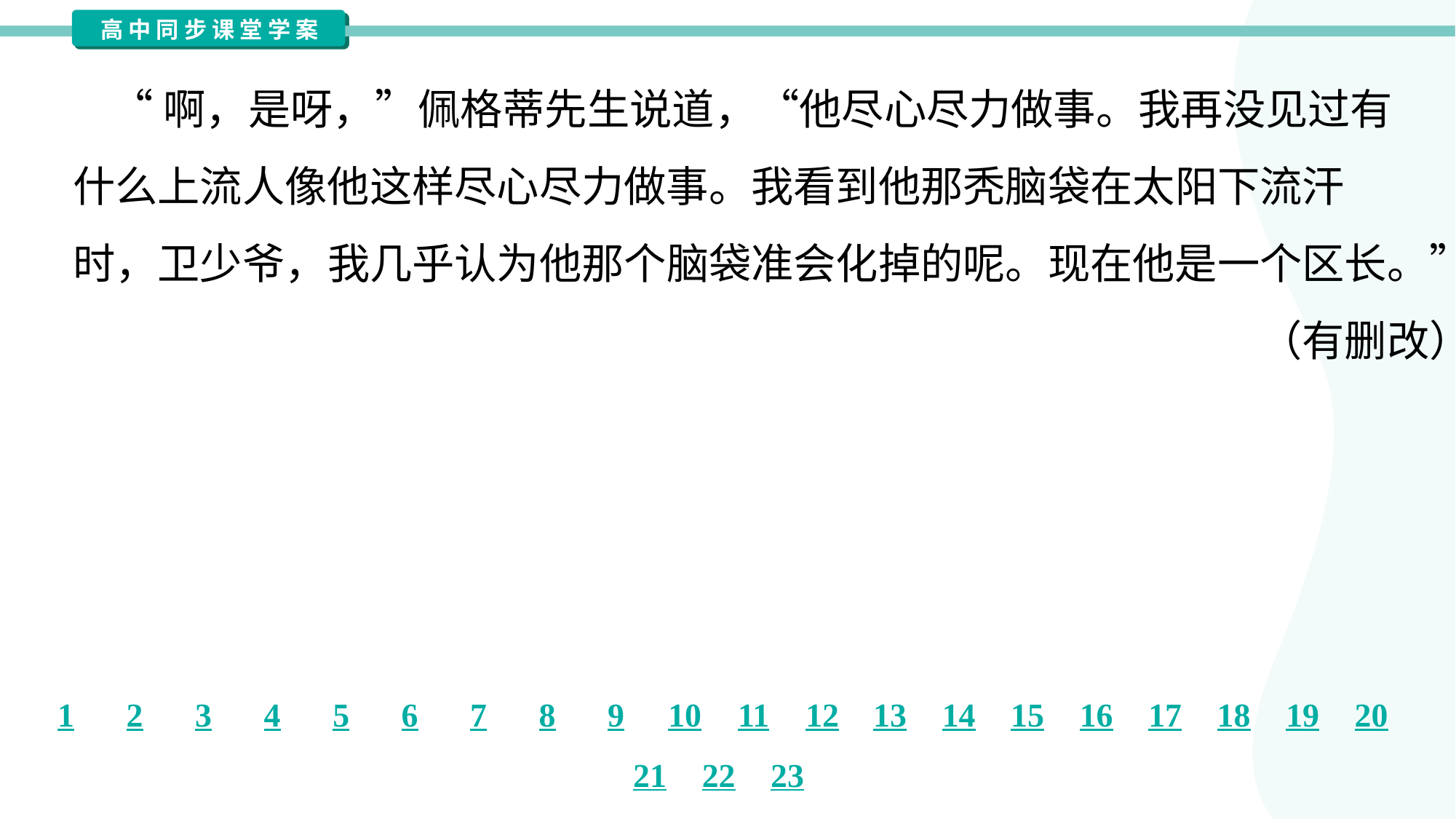

“啊，是呀，”佩格蒂先生说道，“他尽心尽力做事。我再没见过有
什么上流人像他这样尽心尽力做事。我看到他那秃脑袋在太阳下流汗
时，卫少爷，我几乎认为他那个脑袋准会化掉的呢。现在他是一个区长。”
（有删改）